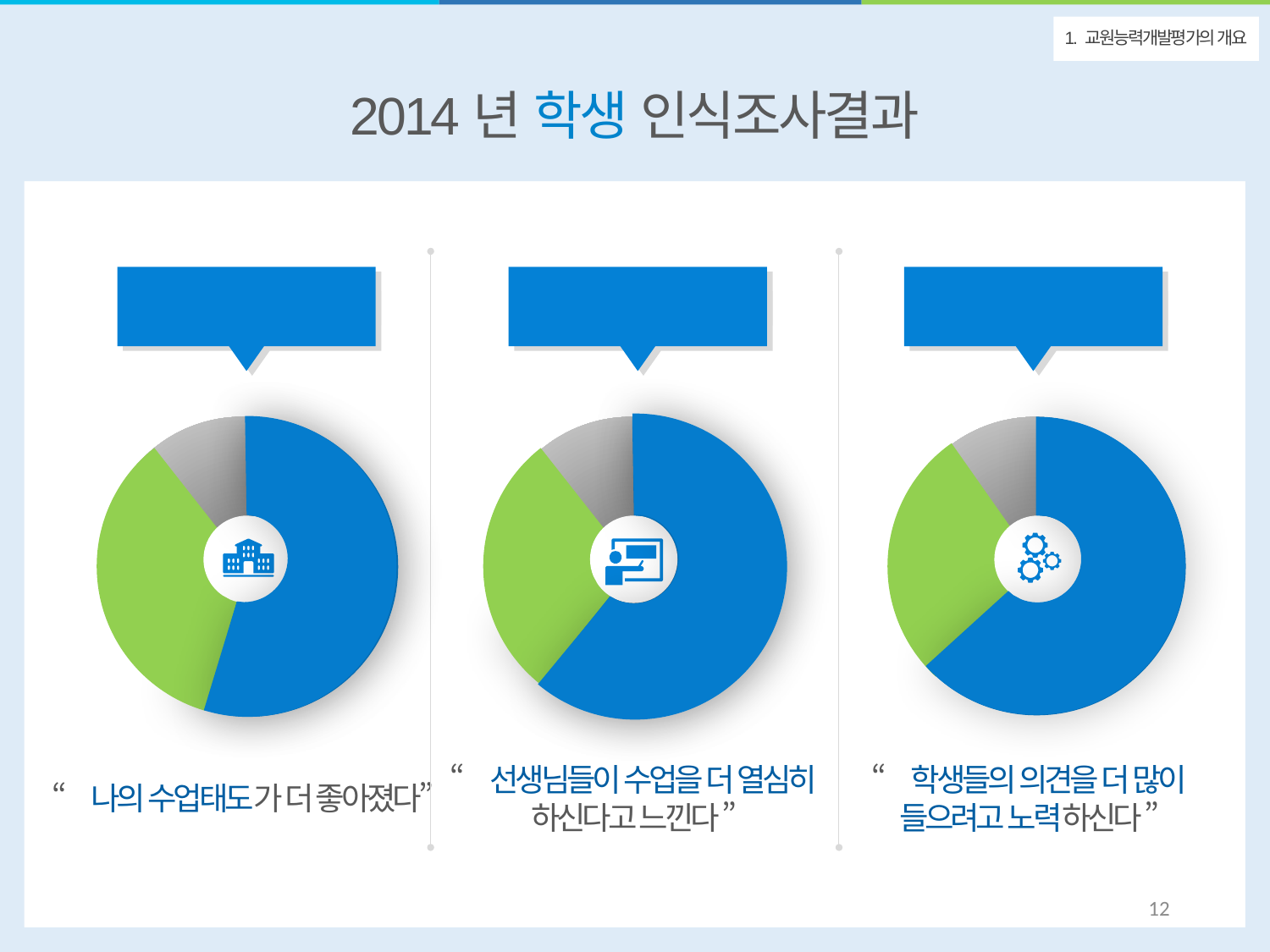

2014년 학생 인식조사결과

1. 교원능력개발평가의 개요

교육발전 기여

교육발전 기여

교원전문성 신장

교육발전 기여

긍정적 변화

교육발전 기여

긍정
59.6%

부정
11.6%
보통
35.1%
긍정
53.3%

부정
10.5%
보통
긍정
29.9%
59.6%

부정
10.0%
보통
긍정
27.4%
62.6%

긍정
53.3%

긍정
62.6%

“나의 수업태도가 더 좋아졌다”
“선생님들이 수업을 더 열심히
하신다고 느낀다 ”
“학생들의 의견을 더 많이
들으려고 노력하신다 ”
12